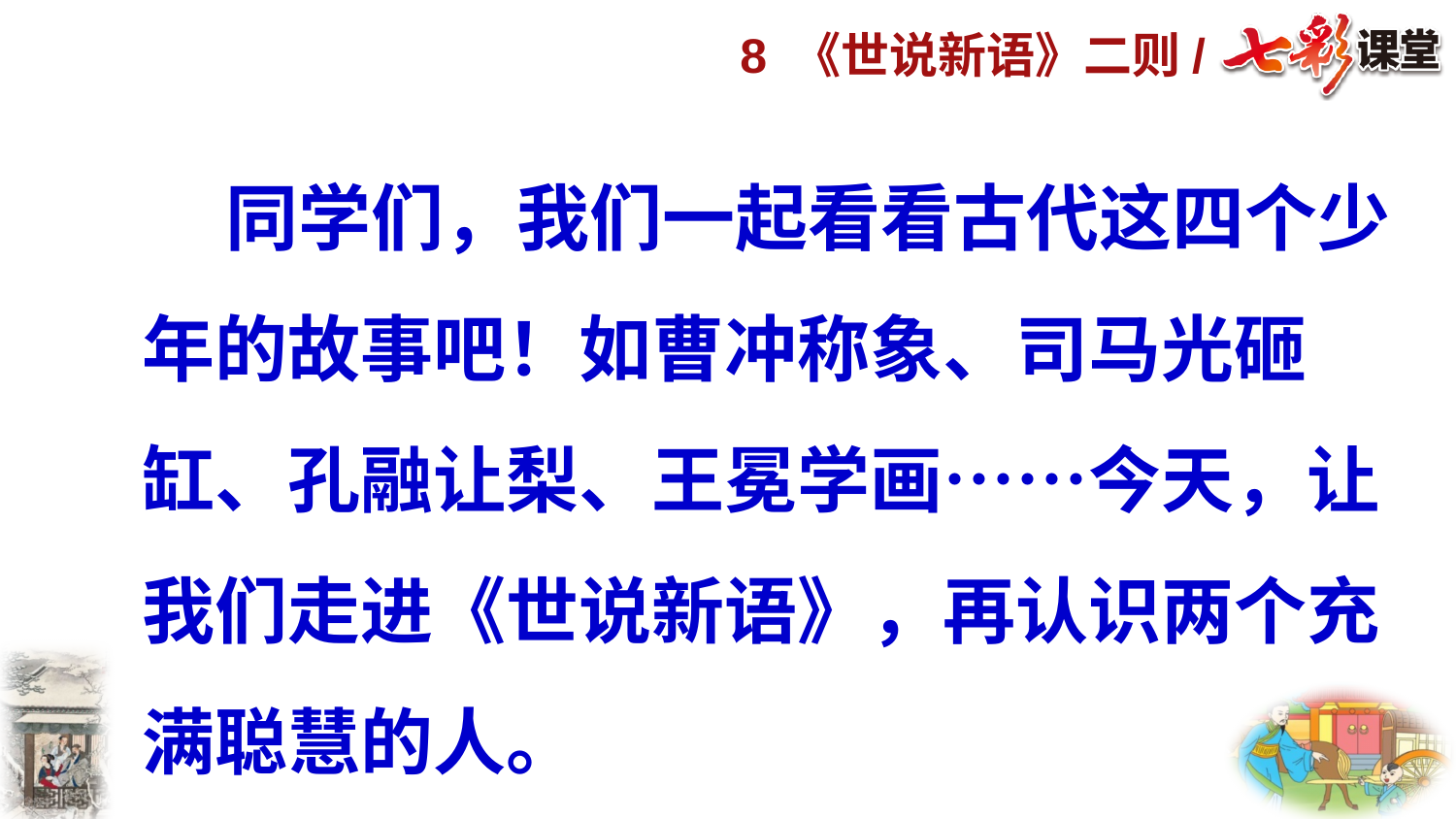

同学们，我们一起看看古代这四个少年的故事吧！如曹冲称象、司马光砸缸、孔融让梨、王冕学画……今天，让我们走进《世说新语》，再认识两个充满聪慧的人。